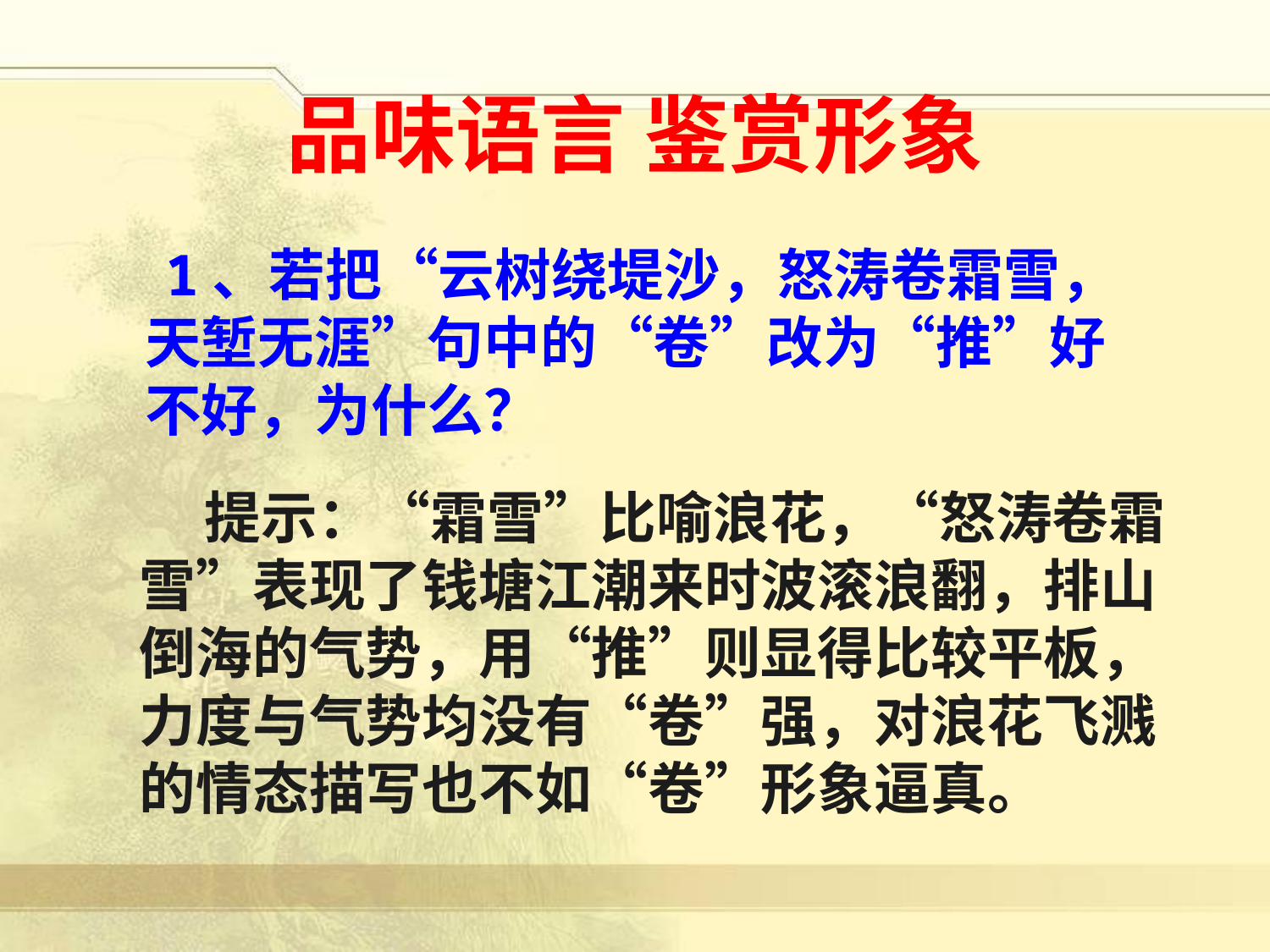

# 品味语言 鉴赏形象
  1、若把“云树绕堤沙，怒涛卷霜雪，天堑无涯”句中的“卷”改为“推”好不好，为什么？
    提示：“霜雪”比喻浪花，“怒涛卷霜雪”表现了钱塘江潮来时波滚浪翻，排山倒海的气势，用“推”则显得比较平板，力度与气势均没有“卷”强，对浪花飞溅的情态描写也不如“卷”形象逼真。